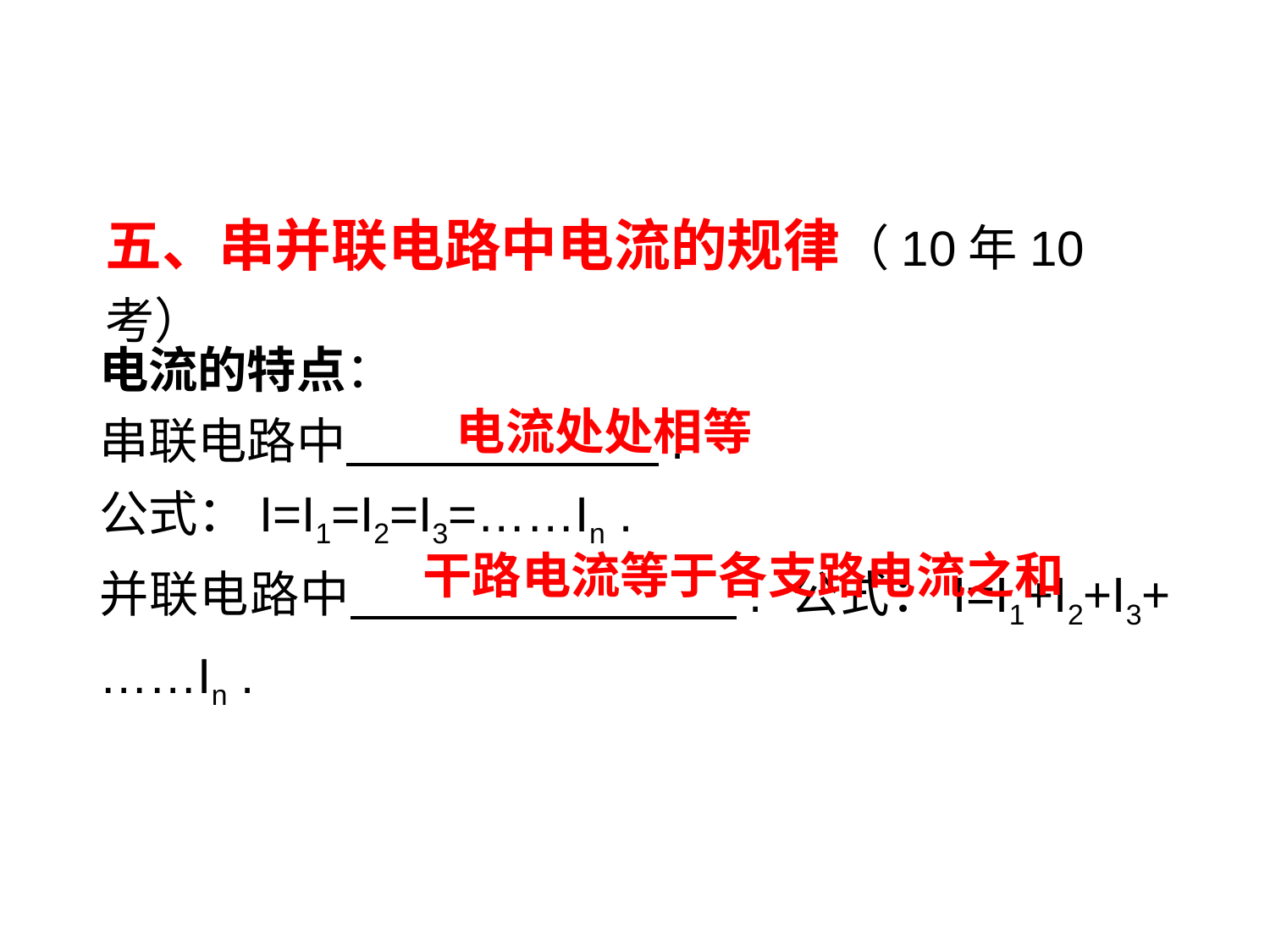

五、串并联电路中电流的规律（10年10考）
电流的特点：
串联电路中　　      　         .
公式：I=I1=I2=I3=……In .
并联电路中　                            . 公式：I=I1+I2+I3+……In .
电流处处相等
干路电流等于各支路电流之和